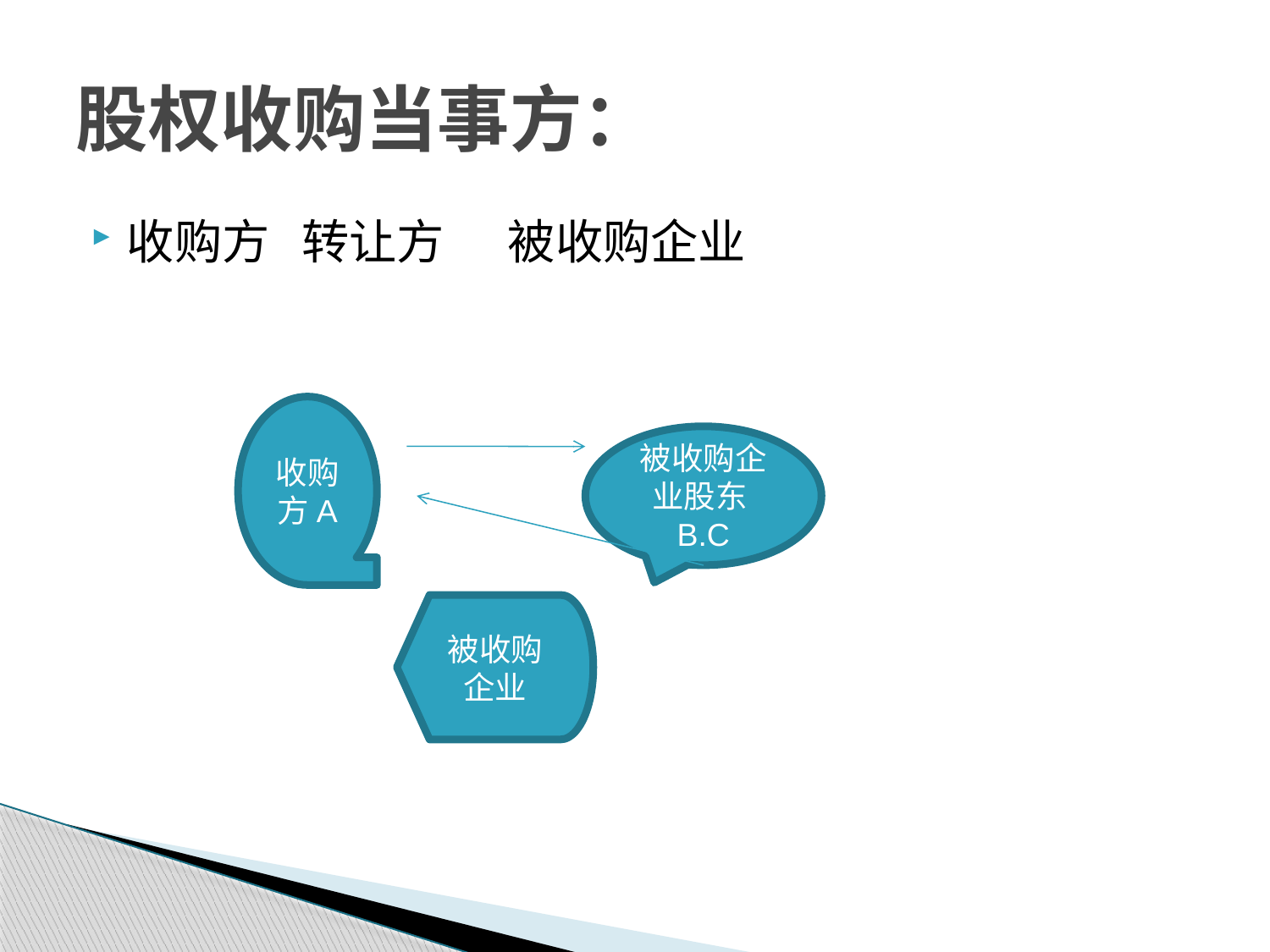

# 股权收购当事方：
收购方   转让方      被收购企业

收购方A
被收购企业股东B.C
被收购企业